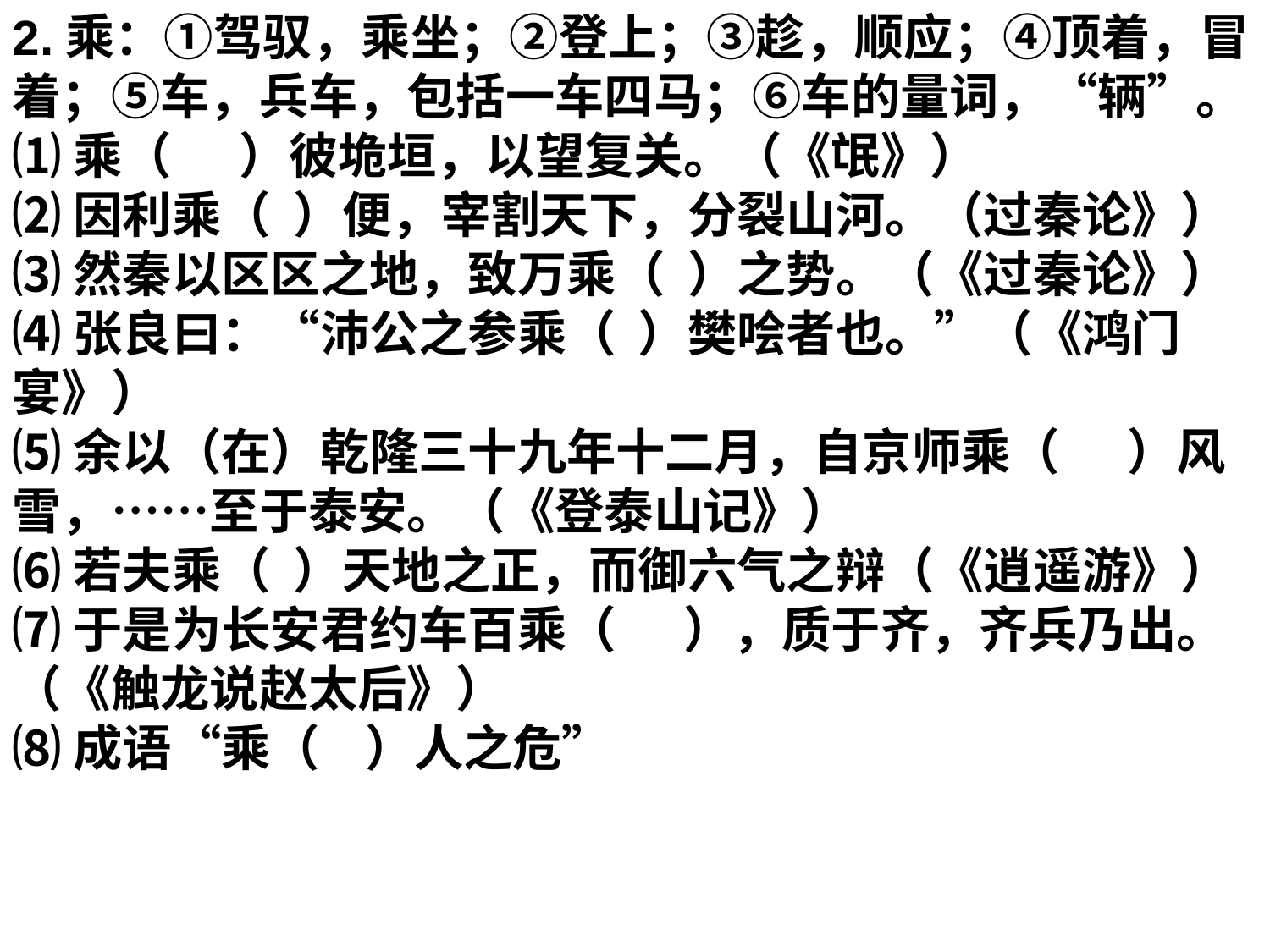

2.乘：①驾驭，乘坐；②登上；③趁，顺应；④顶着，冒着；⑤车，兵车，包括一车四马；⑥车的量词，“辆”。
⑴乘（      ）彼垝垣，以望复关。（《氓》）
⑵因利乘（  ）便，宰割天下，分裂山河。（过秦论》）
⑶然秦以区区之地，致万乘（  ）之势。（《过秦论》）
⑷张良曰：“沛公之参乘（  ）樊哙者也。”（《鸿门宴》）
⑸余以（在）乾隆三十九年十二月，自京师乘（      ）风雪，……至于泰安。（《登泰山记》）
⑹若夫乘（  ）天地之正，而御六气之辩（《逍遥游》）
⑺于是为长安君约车百乘（      ），质于齐，齐兵乃出。（《触龙说赵太后》）
⑻成语“乘（    ）人之危”